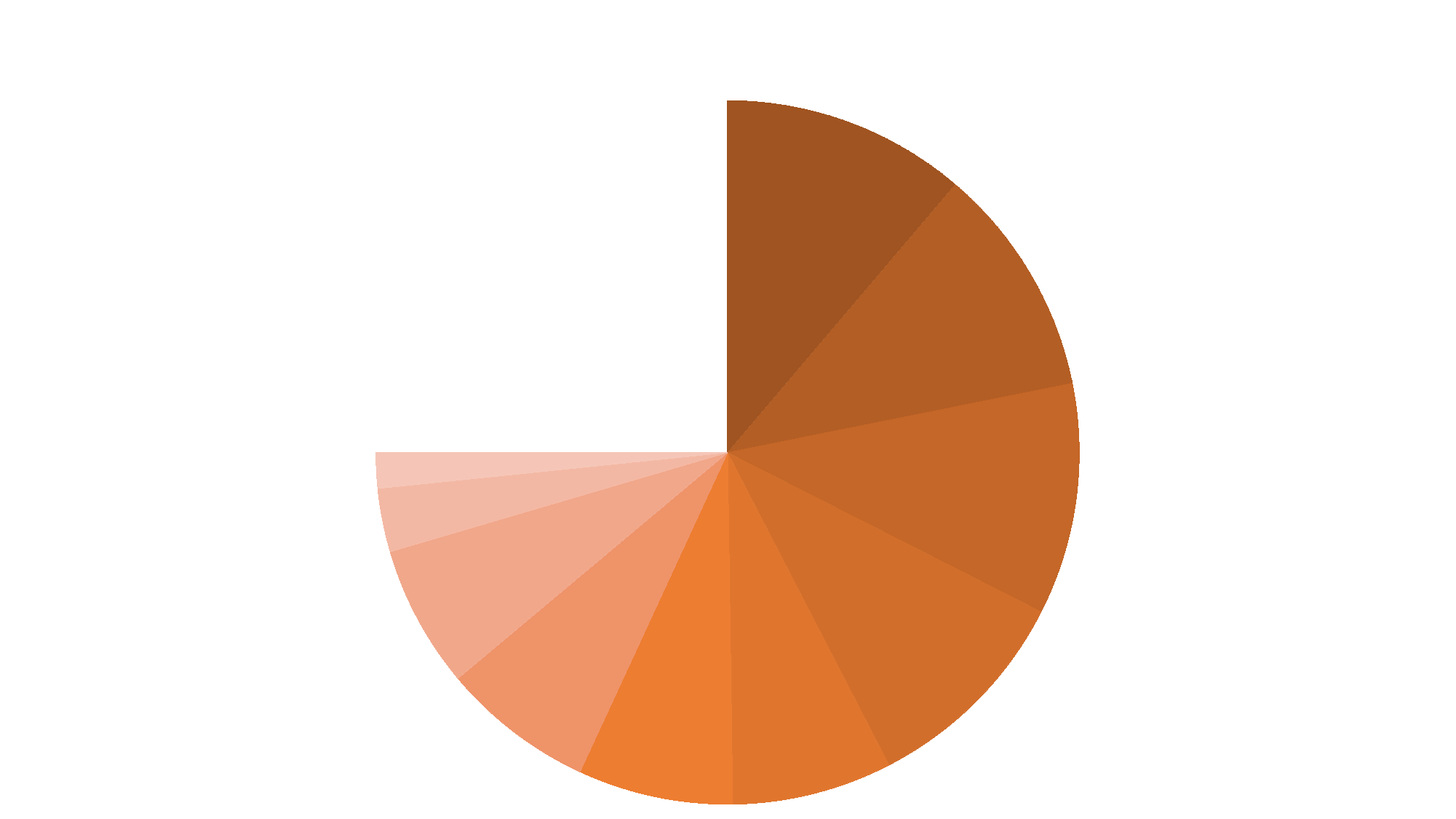

### Chart

| Category | 列1 | 列2 | 列3 | 列4 | 列5 | 列6 | 列7 | 列8 | 列9 | 列10 | 列11 |
|---|---|---|---|---|---|---|---|---|---|---|---|
| 比例1 | 96.0 | 96.0 | 96.0 | 96.0 | 96.0 | 96.0 | 96.0 | 96.0 | 96.0 | 96.0 | 96.0 |
| 比例2 | 91.0 | 91.0 | 91.0 | 91.0 | 91.0 | 91.0 | 91.0 | 91.0 | 91.0 | 91.0 | 91.0 |
| 比例3 | 91.0 | 91.0 | 91.0 | 91.0 | 91.0 | 91.0 | 91.0 | 91.0 | 91.0 | 91.0 | 91.0 |
| 比例4 | 85.0 | 85.0 | 85.0 | 85.0 | 85.0 | 85.0 | 85.0 | 85.0 | 85.0 | 85.0 | 85.0 |
| 比例5 | 63.0 | 63.0 | 63.0 | 63.0 | 63.0 | 63.0 | 63.0 | 63.0 | 63.0 | 63.0 | 63.0 |
| 比例6 | 61.0 | 61.0 | 61.0 | 61.0 | 61.0 | 61.0 | 61.0 | 61.0 | 61.0 | 61.0 | 61.0 |
| 比例7 | 60.0 | 60.0 | 60.0 | 60.0 | 60.0 | 60.0 | 60.0 | 60.0 | 60.0 | 60.0 | 60.0 |
| 比例8 | 56.0 | 56.0 | 56.0 | 56.0 | 56.0 | 56.0 | 56.0 | 56.0 | 56.0 | 56.0 | 56.0 |
| 比例9 | 25.0 | 25.0 | 25.0 | 25.0 | 25.0 | 25.0 | 25.0 | 25.0 | 25.0 | 25.0 | 25.0 |
| 比例10 | 14.0 | 14.0 | 14.0 | 14.0 | 14.0 | 14.0 | 14.0 | 14.0 | 14.0 | 14.0 | 14.0 |
| 比例11 | 214.0 | 214.0 | 214.0 | 214.0 | 214.0 | 214.0 | 214.0 | 214.0 | 214.0 | 214.0 | 214.0 |